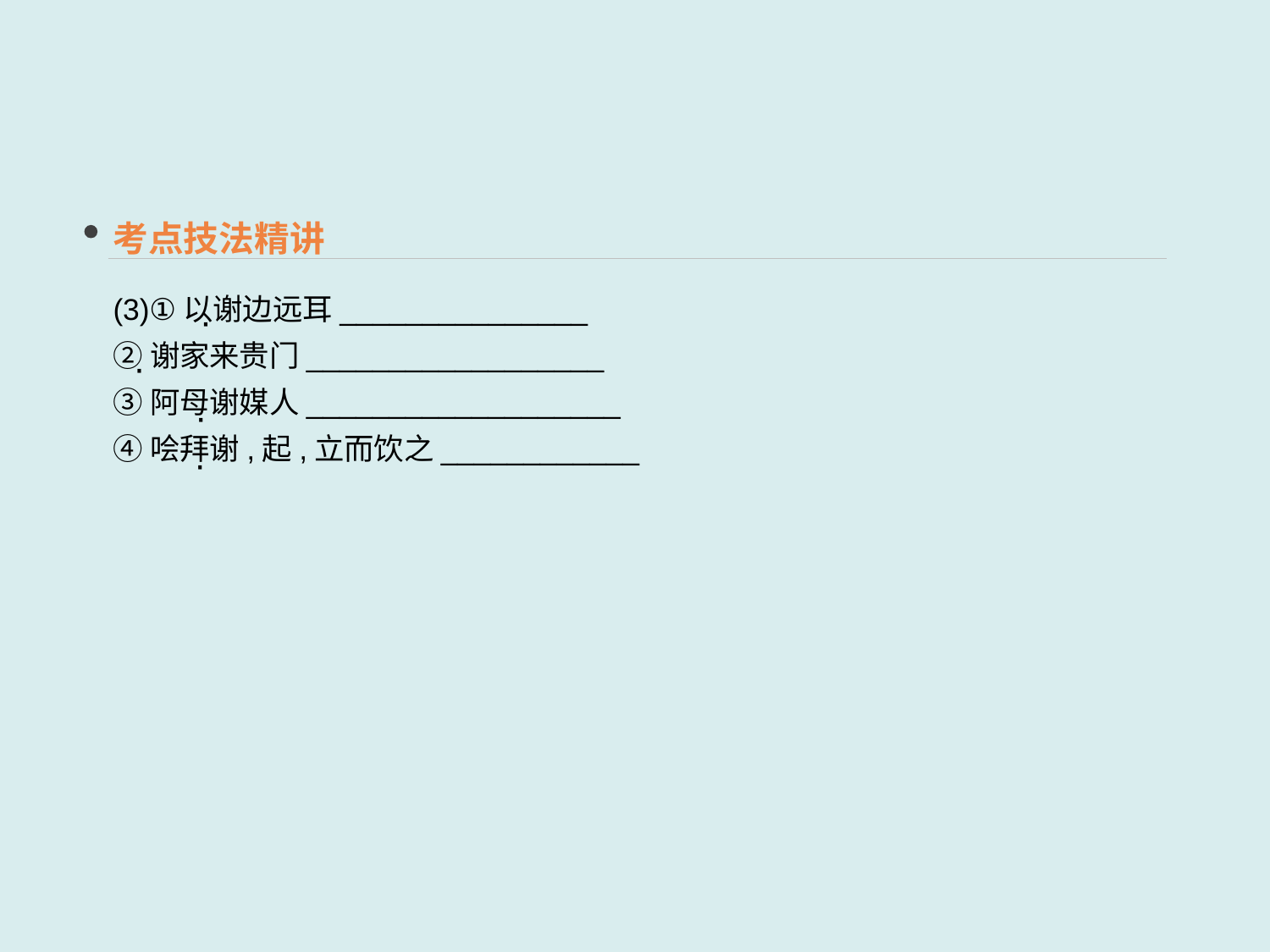

考点技法精讲

(3)①以谢边远耳_______________
②谢家来贵门__________________
③阿母谢媒人___________________
④哙拜谢,起,立而饮之____________

 ·
·
·
·